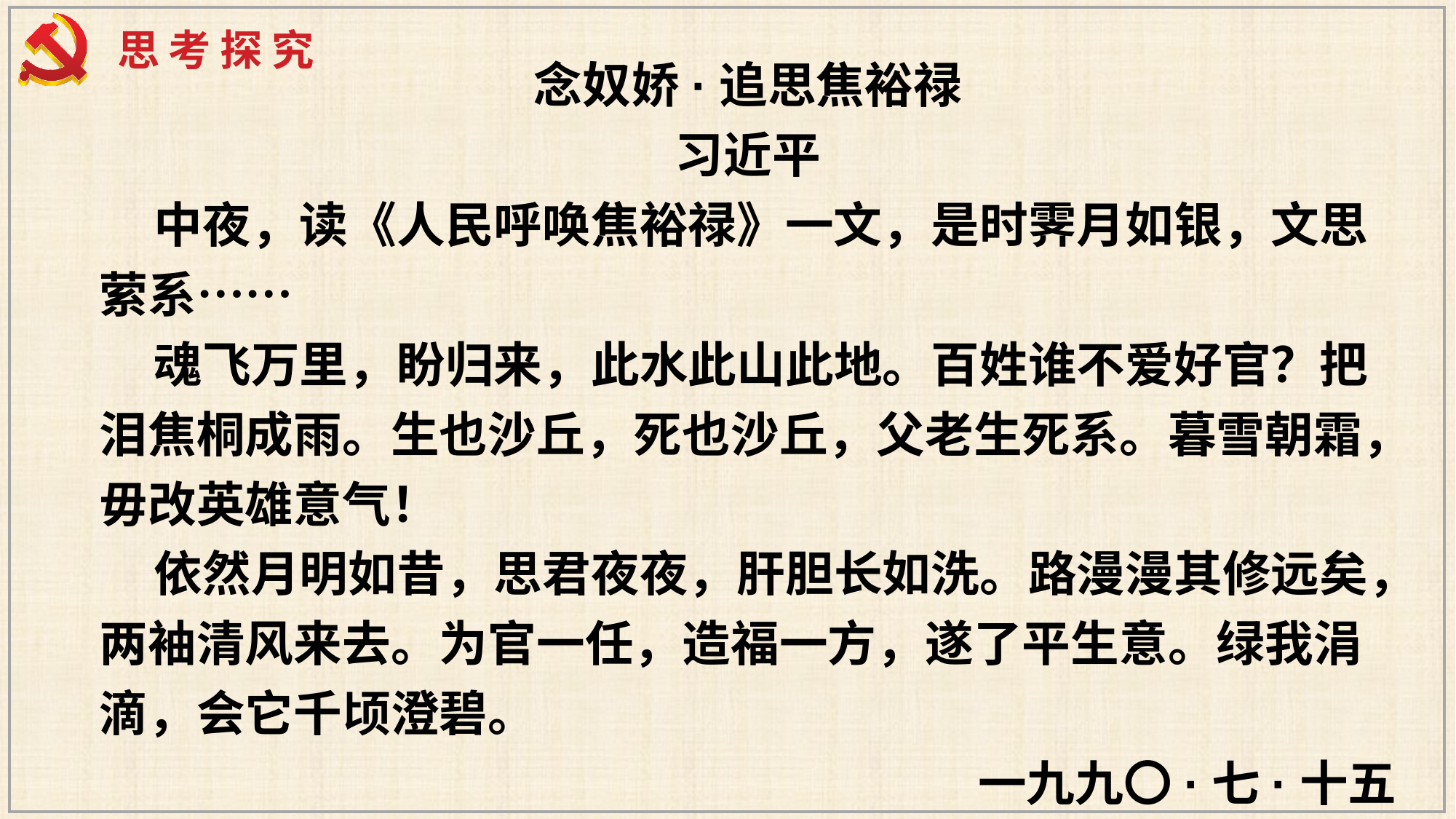

思考探究
念奴娇·追思焦裕禄
习近平
中夜，读《人民呼唤焦裕禄》一文，是时霁月如银，文思萦系……
魂飞万里，盼归来，此水此山此地。百姓谁不爱好官？把泪焦桐成雨。生也沙丘，死也沙丘，父老生死系。暮雪朝霜，毋改英雄意气！
依然月明如昔，思君夜夜，肝胆长如洗。路漫漫其修远矣，两袖清风来去。为官一任，造福一方，遂了平生意。绿我涓滴，会它千顷澄碧。
一九九〇·七·十五